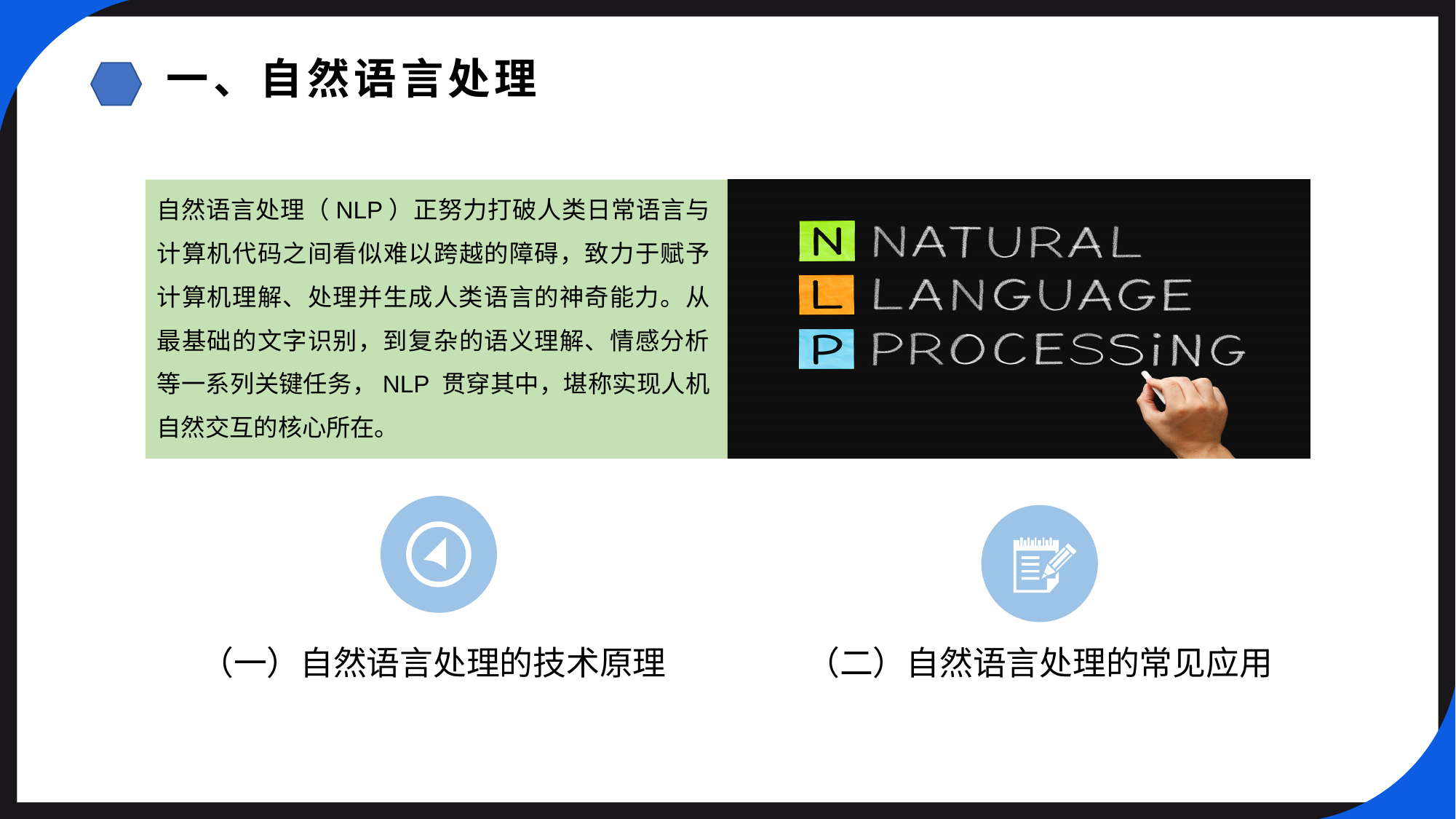

一、自然语言处理
自然语言处理（NLP）正努力打破人类日常语言与计算机代码之间看似难以跨越的障碍，致力于赋予计算机理解、处理并生成人类语言的神奇能力。从最基础的文字识别，到复杂的语义理解、情感分析等一系列关键任务，NLP 贯穿其中，堪称实现人机自然交互的核心所在。

（一）自然语言处理的技术原理

（二）自然语言处理的常见应用